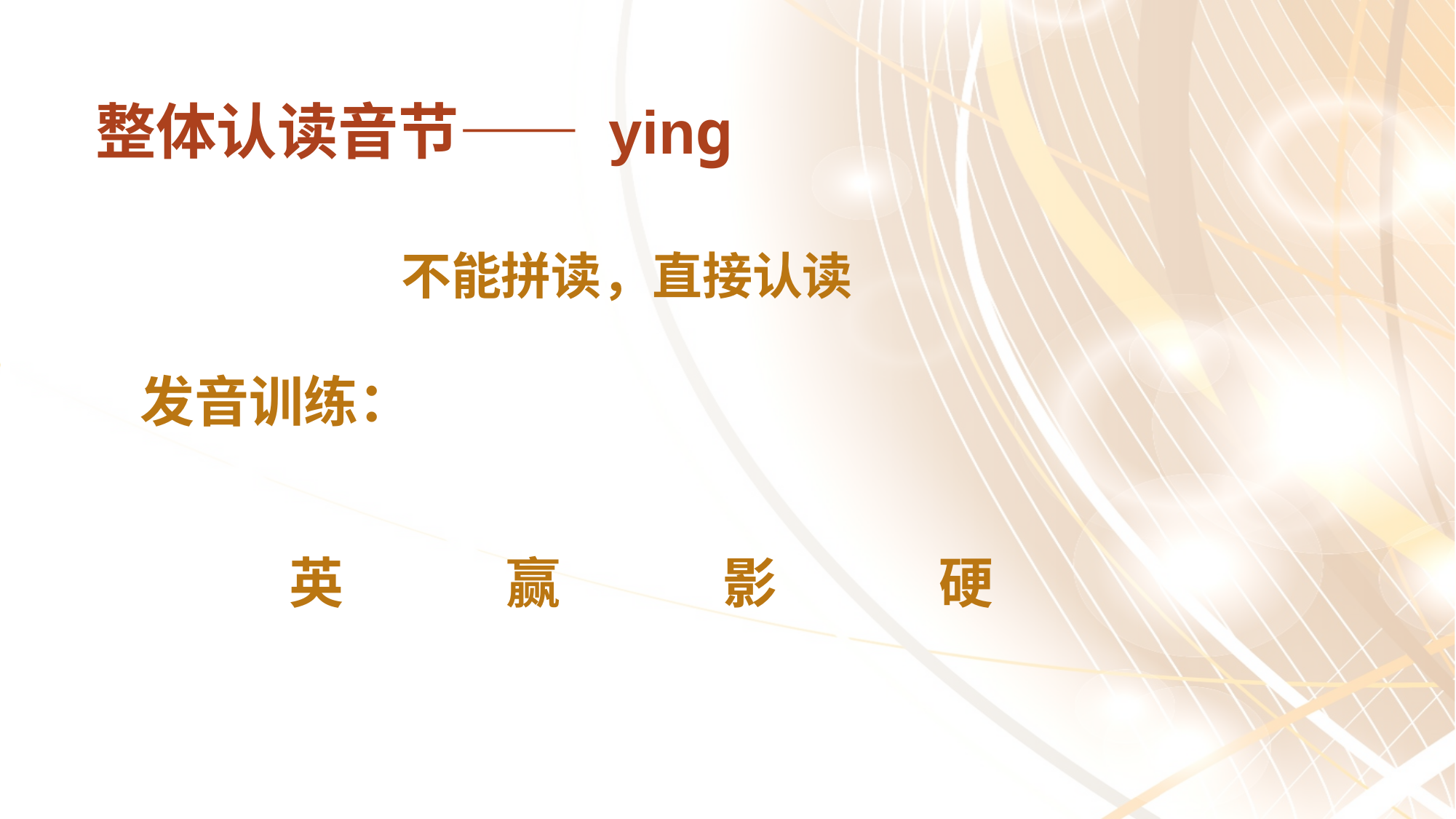

# 整体认读音节—— yinɡ
不能拼读，直接认读
发音训练：
英
赢
影
硬